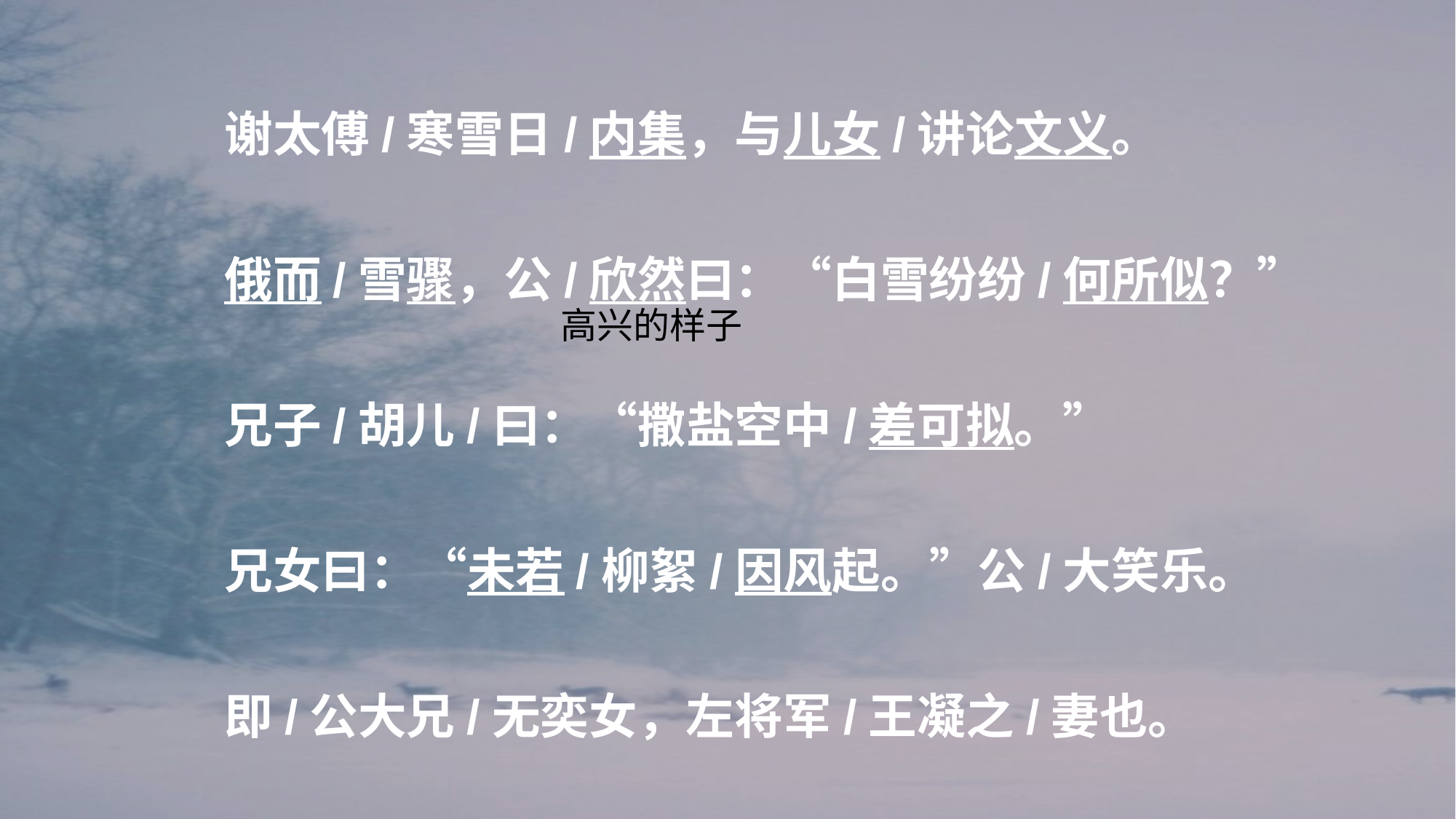

谢太傅/寒雪日/内集，与儿女/讲论文义。
俄而/雪骤，公/欣然曰：“白雪纷纷/何所似？”
兄子/胡儿/曰：“撒盐空中/差可拟。”
兄女曰：“未若/柳絮/因风起。”公/大笑乐。
即/公大兄/无奕女，左将军/王凝之/妻也。

高兴的样子